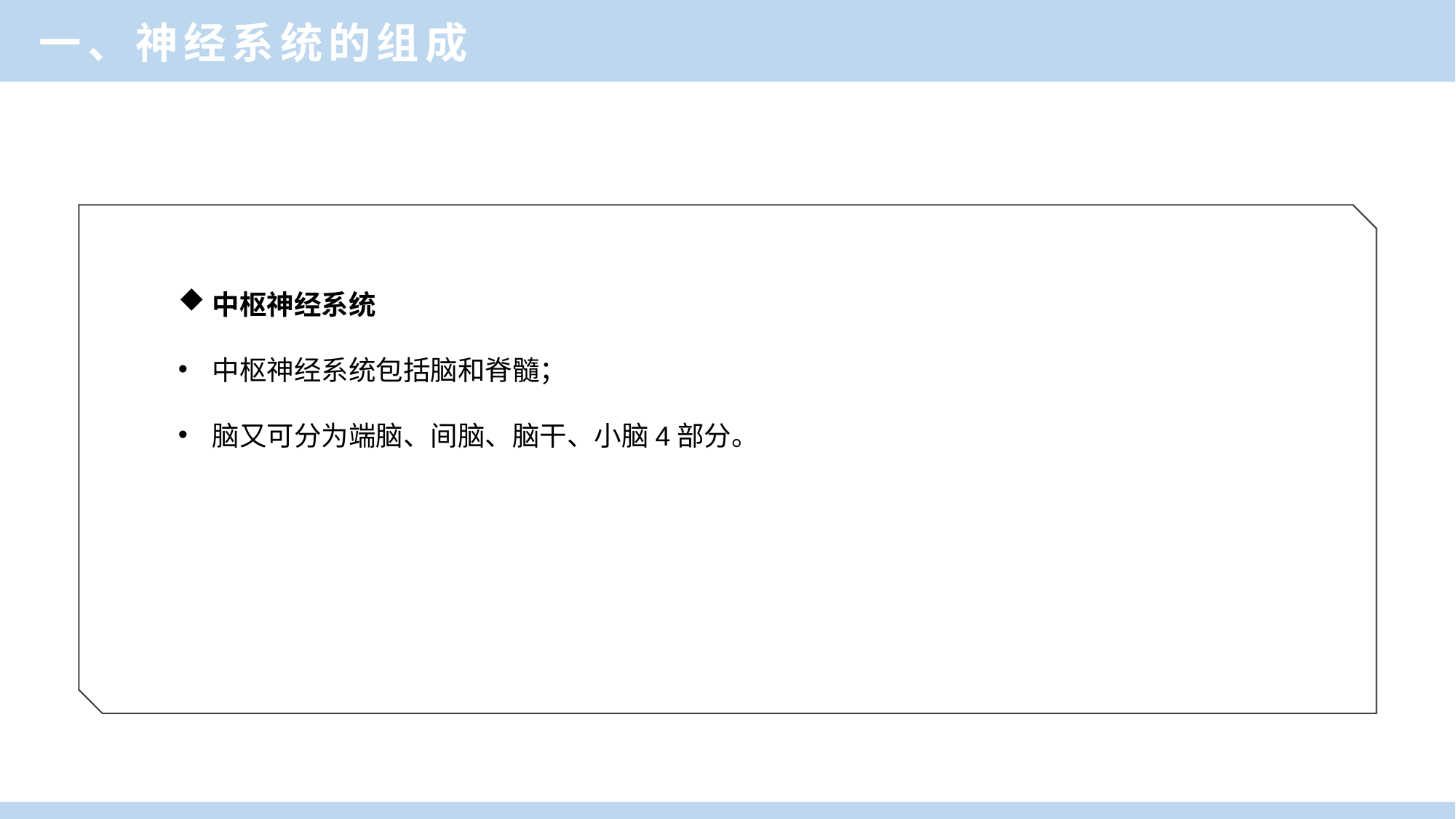

一、神经系统的组成

中枢神经系统
中枢神经系统包括脑和脊髓；
脑又可分为端脑、间脑、脑干、小脑4部分。